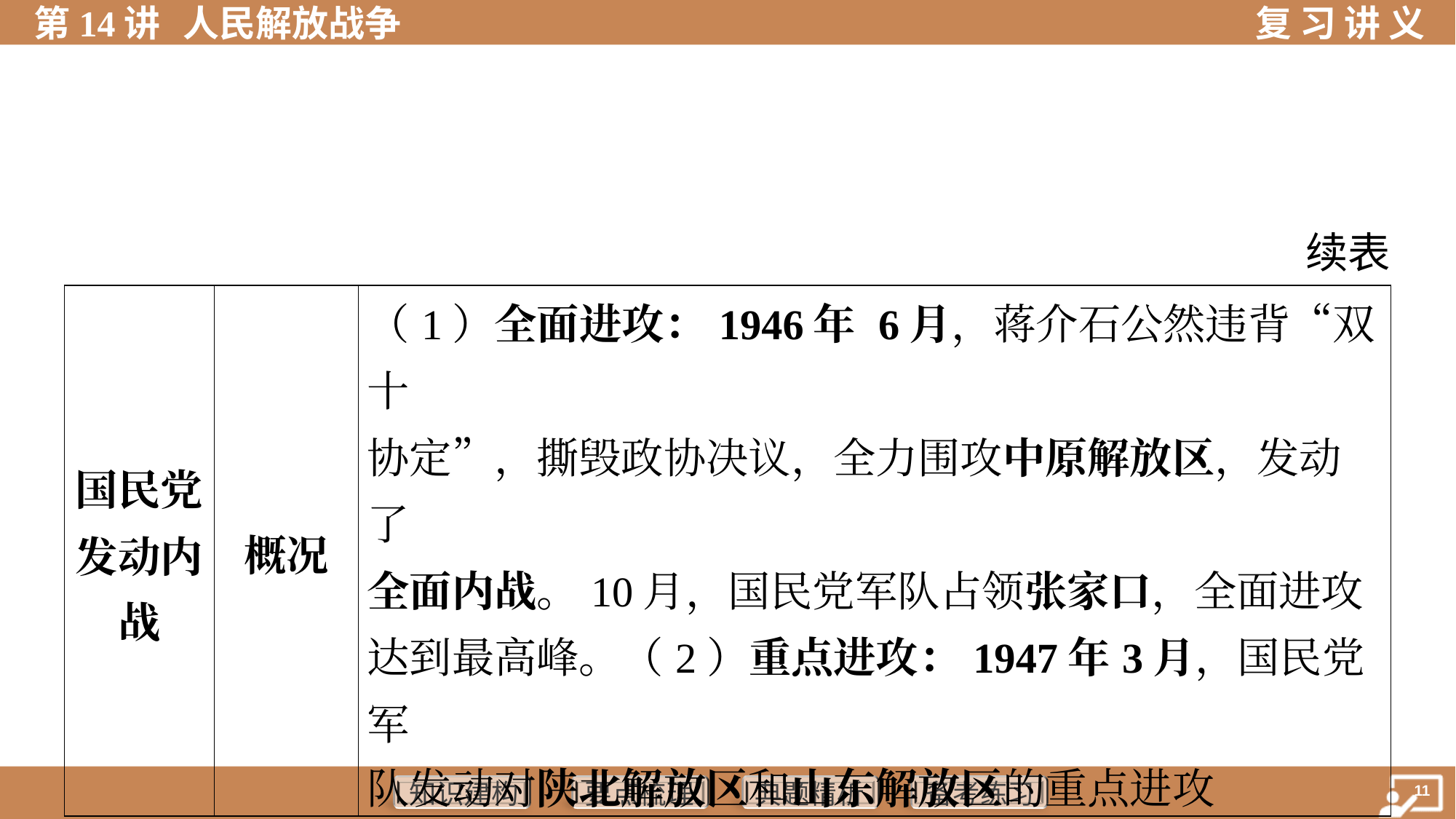

续表
| 国民党 发动内 战 | 概况 | （1）全面进攻：1946年 6月，蒋介石公然违背“双十 协定”，撕毁政协决议，全力围攻中原解放区，发动了 全面内战。10月，国民党军队占领张家口，全面进攻 达到最高峰。（2）重点进攻：1947年3月，国民党军 队发动对陕北解放区和山东解放区的重点进攻 |  |  |  |  |
| --- | --- | --- | --- | --- | --- | --- |